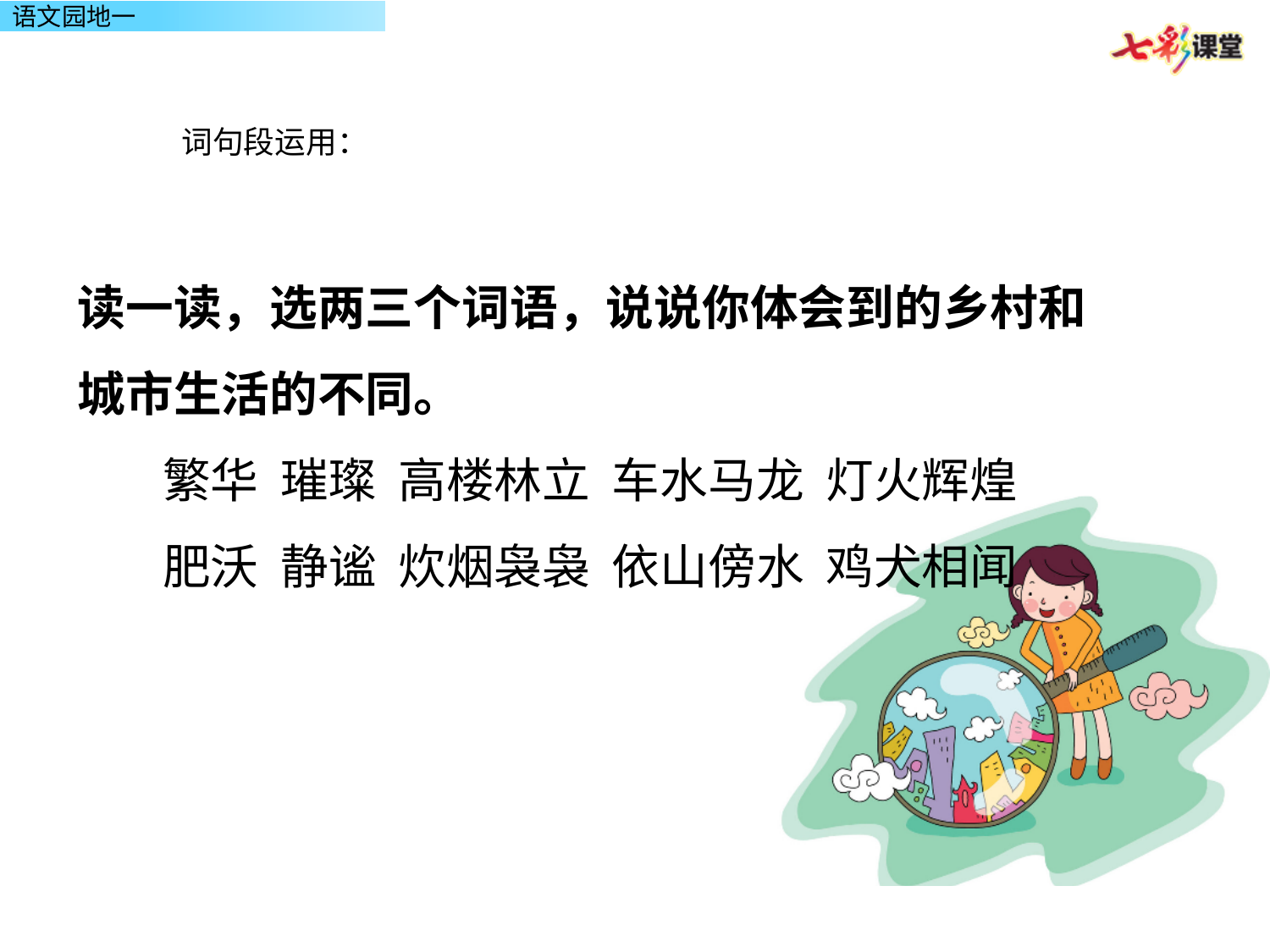

语文园地一
# 词句段运用：
读一读，选两三个词语，说说你体会到的乡村和城市生活的不同。
       繁华  璀璨  高楼林立  车水马龙  灯火辉煌
       肥沃  静谧  炊烟袅袅  依山傍水  鸡犬相闻